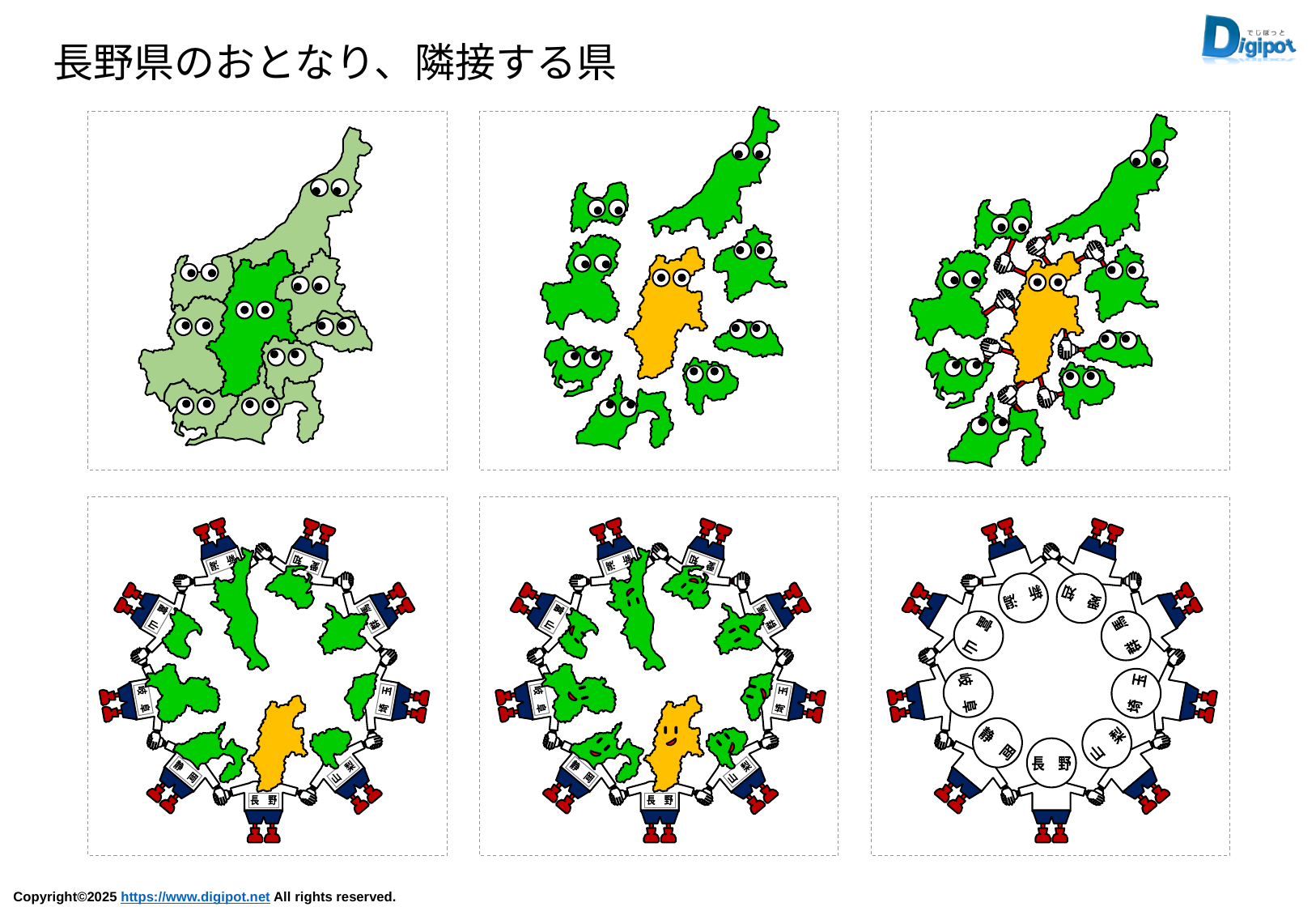

長野県のおとなり、隣接する県

新　潟

愛　知

群　馬

富　山

岐　阜

埼　玉

静　岡

山　梨

長　野

新　潟

愛　知

群　馬

富　山

岐　阜

埼　玉

静　岡

山　梨

長　野

新　潟

愛　知

群　馬

富　山

岐　阜

埼　玉

静　岡

山　梨

長　野